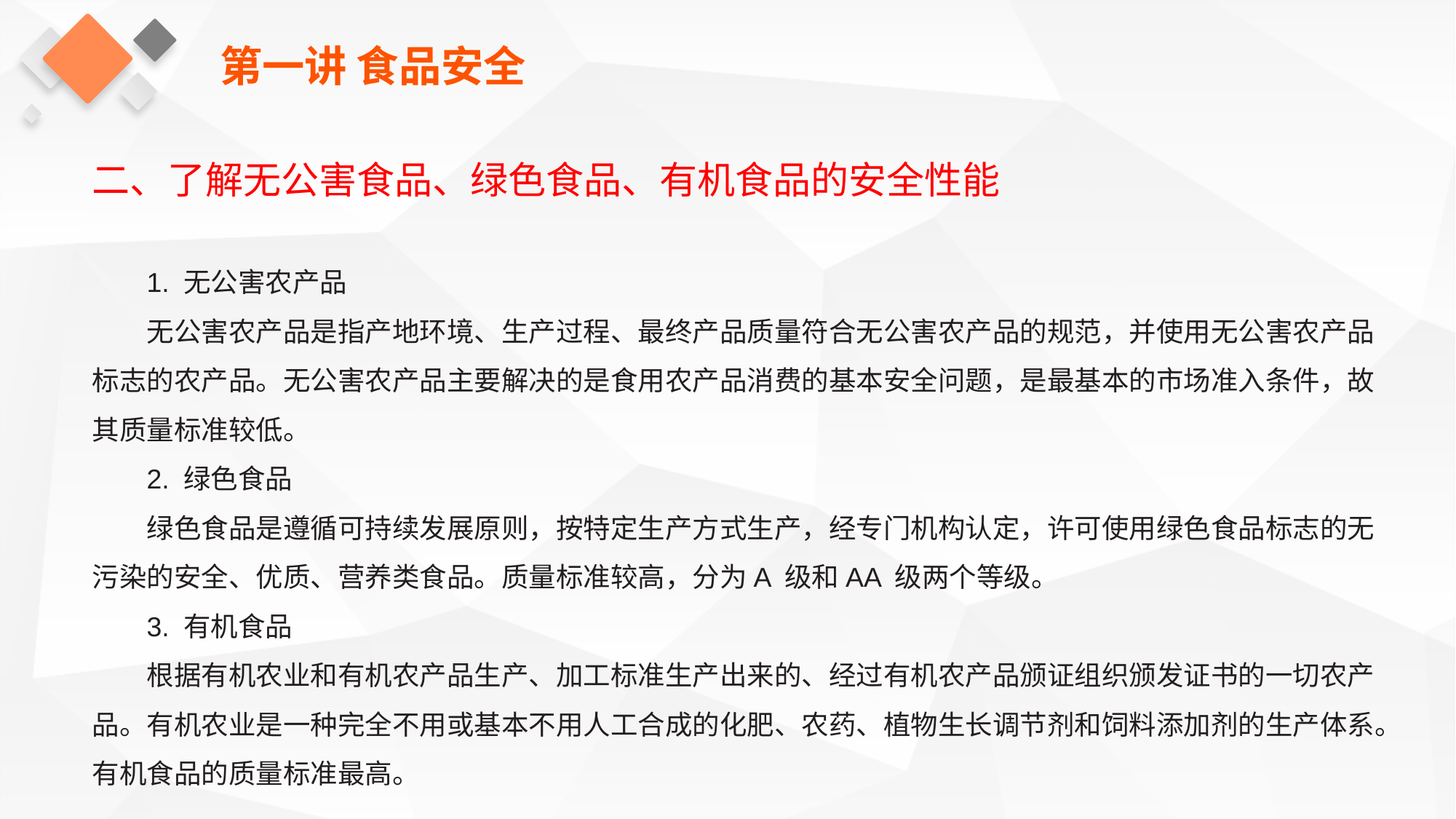

第一讲 食品安全
二、了解无公害食品、绿色食品、有机食品的安全性能
1. 无公害农产品
无公害农产品是指产地环境、生产过程、最终产品质量符合无公害农产品的规范，并使用无公害农产品标志的农产品。无公害农产品主要解决的是食用农产品消费的基本安全问题，是最基本的市场准入条件，故其质量标准较低。
2. 绿色食品
绿色食品是遵循可持续发展原则，按特定生产方式生产，经专门机构认定，许可使用绿色食品标志的无污染的安全、优质、营养类食品。质量标准较高，分为A 级和AA 级两个等级。
3. 有机食品
根据有机农业和有机农产品生产、加工标准生产出来的、经过有机农产品颁证组织颁发证书的一切农产品。有机农业是一种完全不用或基本不用人工合成的化肥、农药、植物生长调节剂和饲料添加剂的生产体系。有机食品的质量标准最高。